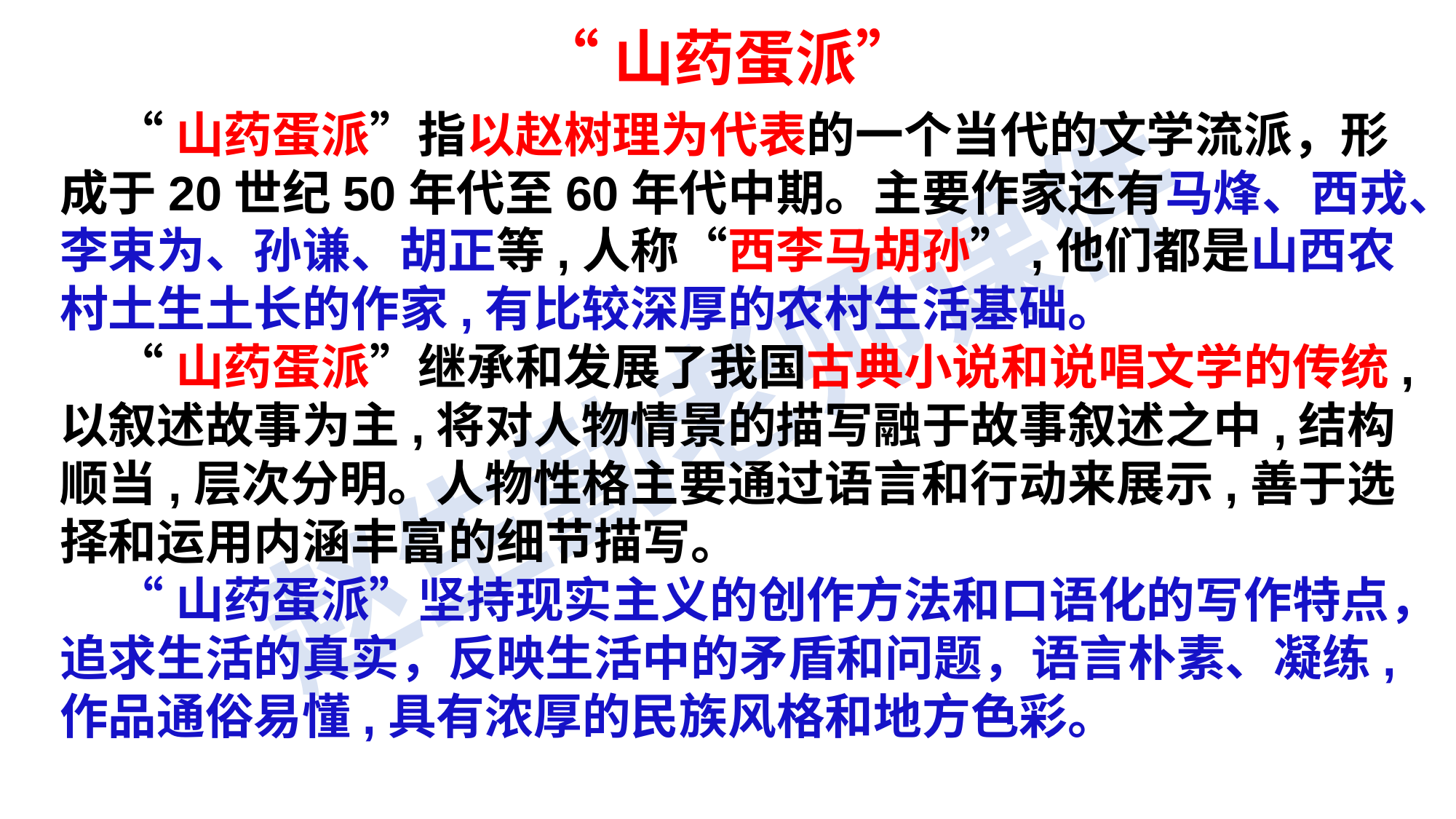

“山药蛋派”
     “山药蛋派”指以赵树理为代表的一个当代的文学流派，形成于20世纪50年代至60年代中期。主要作家还有马烽、西戎、李束为、孙谦、胡正等,人称“西李马胡孙”,他们都是山西农村土生土长的作家,有比较深厚的农村生活基础。
     “山药蛋派”继承和发展了我国古典小说和说唱文学的传统,以叙述故事为主,将对人物情景的描写融于故事叙述之中,结构顺当,层次分明。人物性格主要通过语言和行动来展示,善于选择和运用内涵丰富的细节描写。
     “山药蛋派”坚持现实主义的创作方法和口语化的写作特点，追求生活的真实，反映生活中的矛盾和问题，语言朴素、凝练,作品通俗易懂,具有浓厚的民族风格和地方色彩。